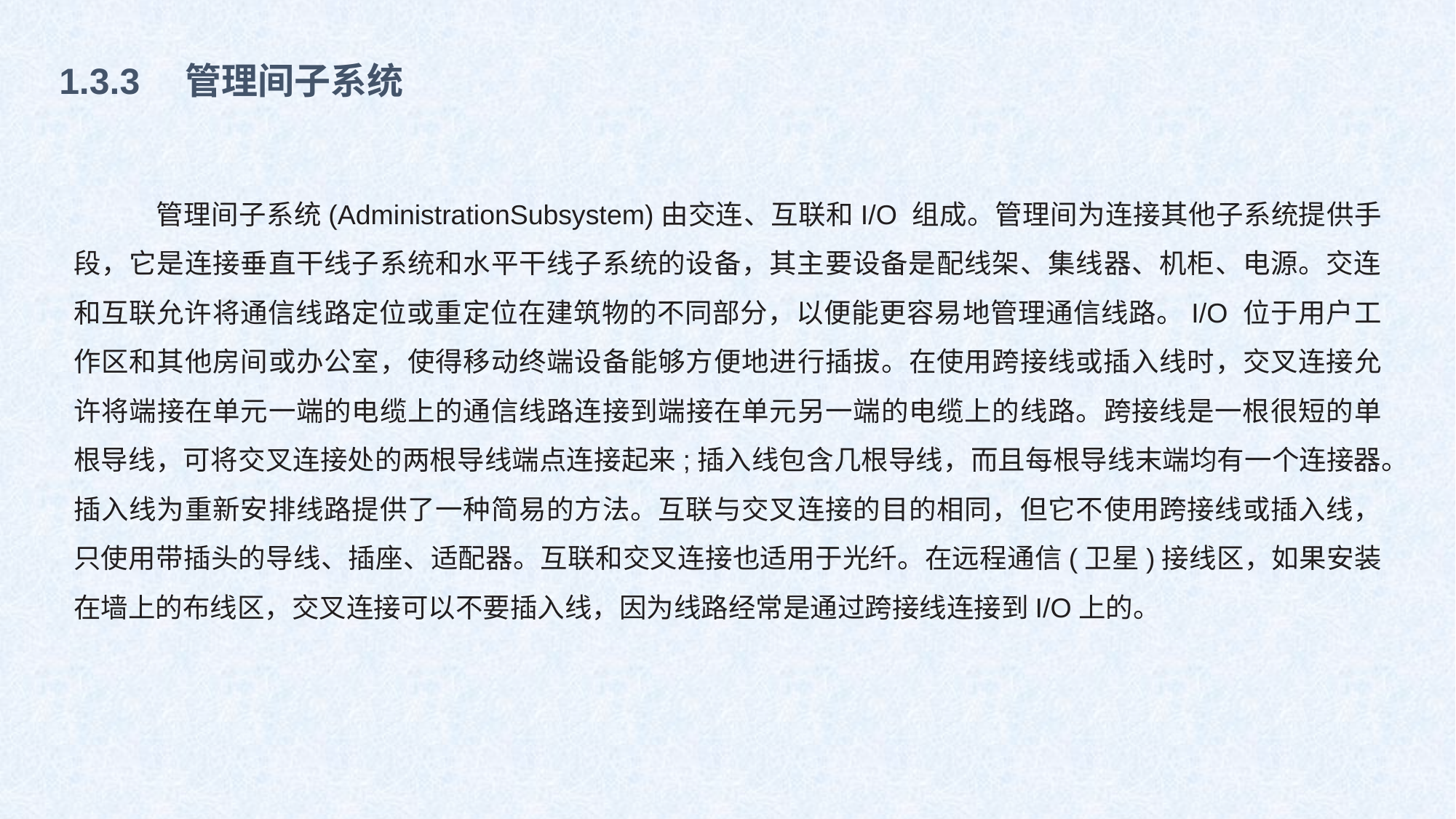

1.3.3　管理间子系统
　管理间子系统(AdministrationSubsystem)由交连、互联和I/O 组成。管理间为连接其他子系统提供手段，它是连接垂直干线子系统和水平干线子系统的设备，其主要设备是配线架、集线器、机柜、电源。交连和互联允许将通信线路定位或重定位在建筑物的不同部分，以便能更容易地管理通信线路。I/O 位于用户工作区和其他房间或办公室，使得移动终端设备能够方便地进行插拔。在使用跨接线或插入线时，交叉连接允许将端接在单元一端的电缆上的通信线路连接到端接在单元另一端的电缆上的线路。跨接线是一根很短的单根导线，可将交叉连接处的两根导线端点连接起来;插入线包含几根导线，而且每根导线末端均有一个连接器。插入线为重新安排线路提供了一种简易的方法。互联与交叉连接的目的相同，但它不使用跨接线或插入线，只使用带插头的导线、插座、适配器。互联和交叉连接也适用于光纤。在远程通信(卫星)接线区，如果安装在墙上的布线区，交叉连接可以不要插入线，因为线路经常是通过跨接线连接到I/O上的。